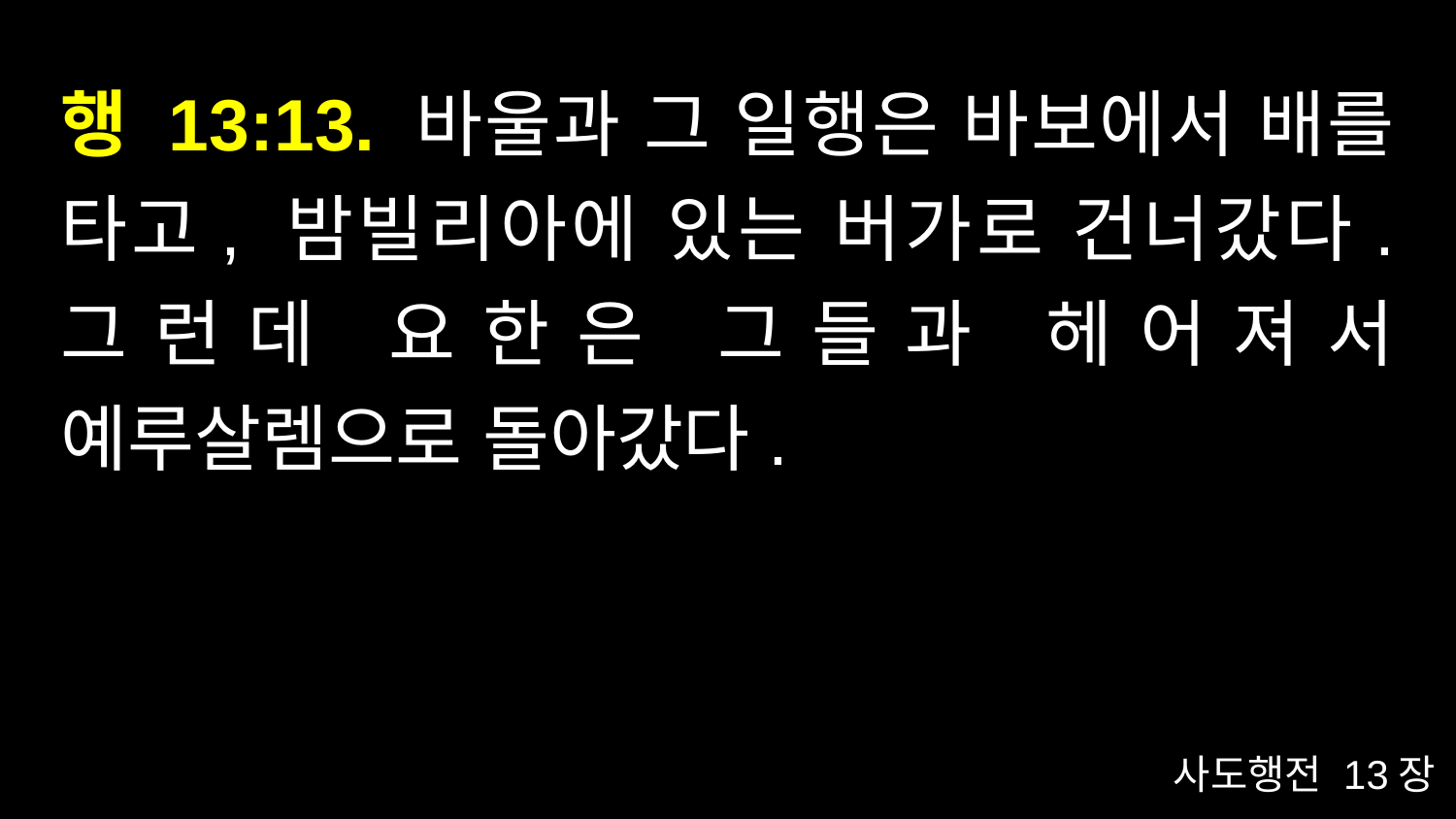

# 행 13:13. 바울과 그 일행은 바보에서 배를 타고, 밤빌리아에 있는 버가로 건너갔다. 그런데 요한은 그들과 헤어져서 예루살렘으로 돌아갔다.
사도행전 13장